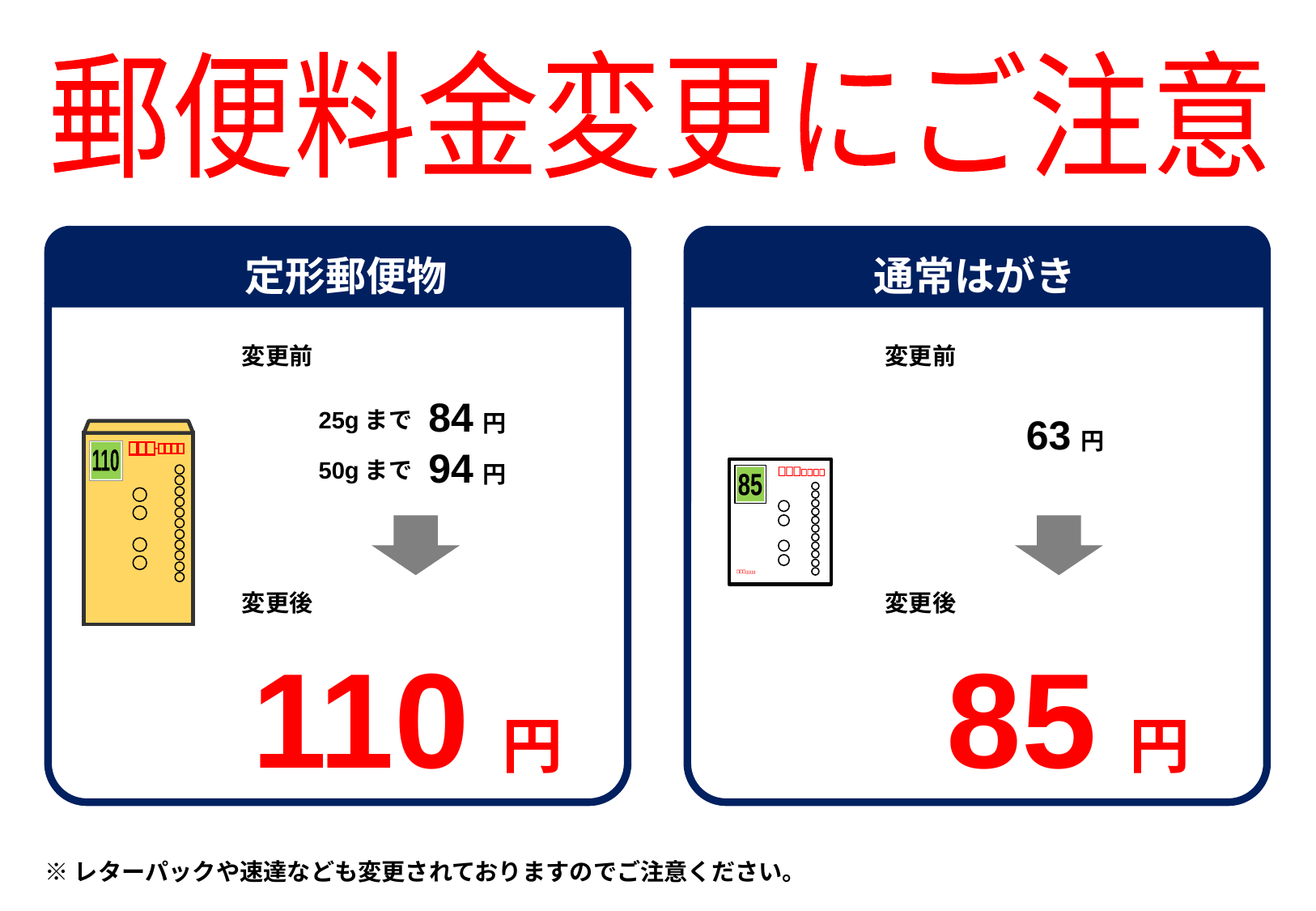

郵便料金変更にご注意

定形郵便物
通常はがき

変更前
変更前
84円
25gまで
63円

110

94円
50gまで

85

変更後
変更後
110円
85円
※レターパックや速達なども変更されておりますのでご注意ください。